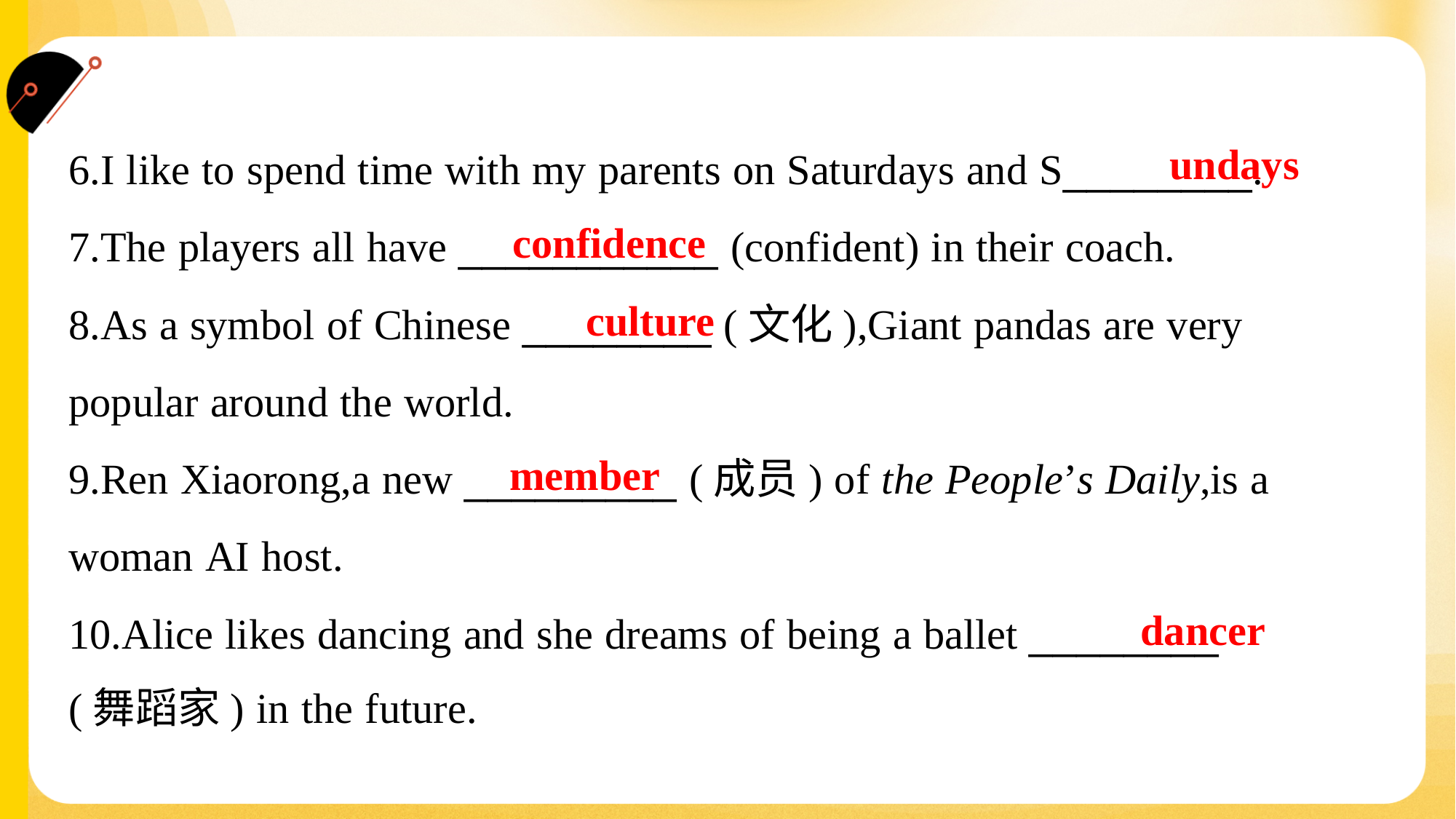

undays
6.I like to spend time with my parents on Saturdays and S________.
7.The players all have ___________ (confident) in their coach.
8.As a symbol of Chinese ________ (文化),Giant pandas are very
popular around the world.
9.Ren Xiaorong,a new _________ (成员) of the People’s Daily,is a
woman AI host.
10.Alice likes dancing and she dreams of being a ballet ________
(舞蹈家) in the future.
confidence
culture
member
dancer